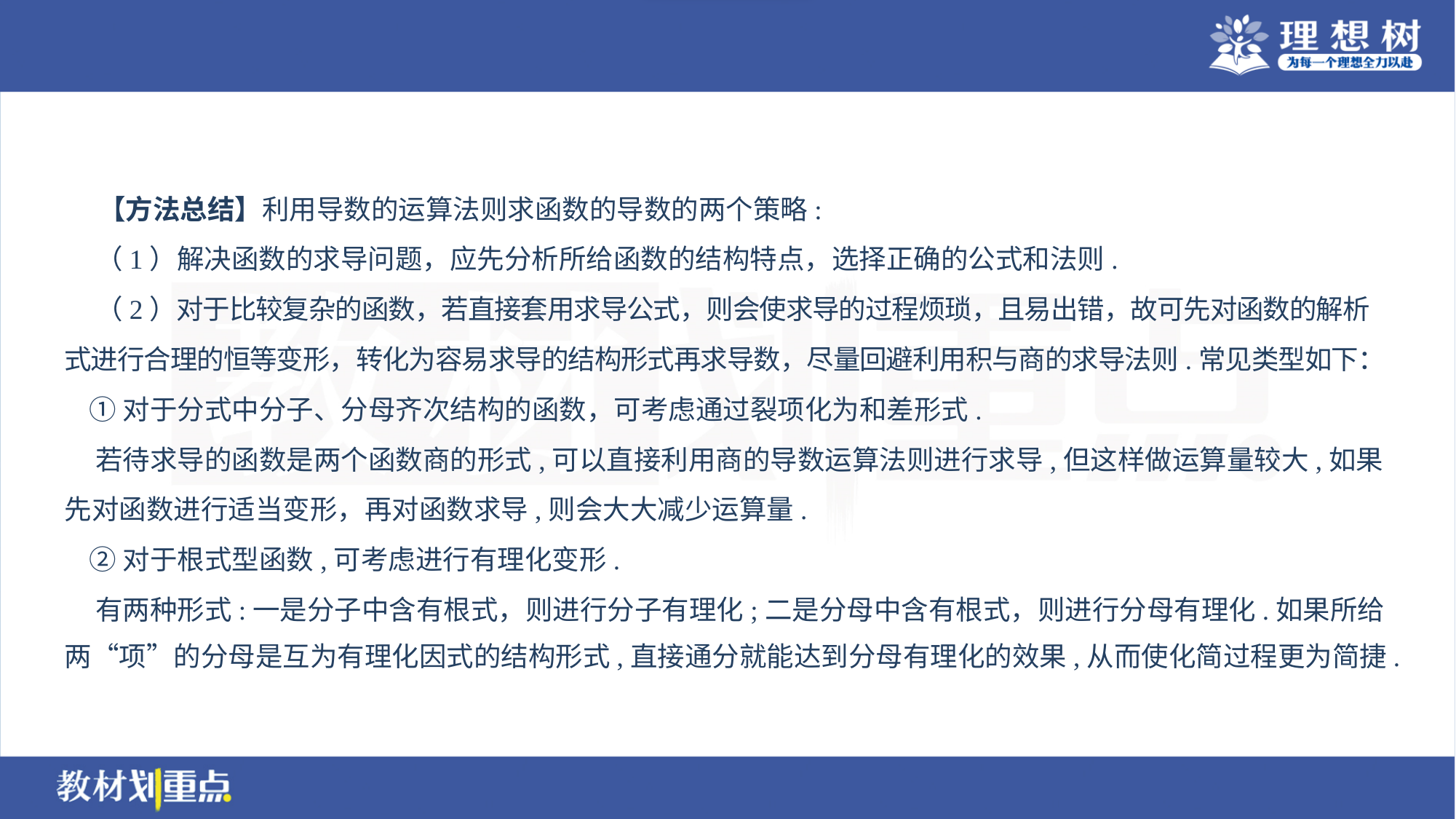

【方法总结】利用导数的运算法则求函数的导数的两个策略:
    （1）解决函数的求导问题，应先分析所给函数的结构特点，选择正确的公式和法则.
    （2）对于比较复杂的函数，若直接套用求导公式，则会使求导的过程烦琐，且易出错，故可先对函数的解析
式进行合理的恒等变形，转化为容易求导的结构形式再求导数，尽量回避利用积与商的求导法则.常见类型如下：
    ①对于分式中分子、分母齐次结构的函数，可考虑通过裂项化为和差形式.
    若待求导的函数是两个函数商的形式,可以直接利用商的导数运算法则进行求导,但这样做运算量较大,如果
先对函数进行适当变形，再对函数求导,则会大大减少运算量.
    ②对于根式型函数,可考虑进行有理化变形.
    有两种形式:一是分子中含有根式，则进行分子有理化;二是分母中含有根式，则进行分母有理化.如果所给
两“项”的分母是互为有理化因式的结构形式,直接通分就能达到分母有理化的效果,从而使化简过程更为简捷.